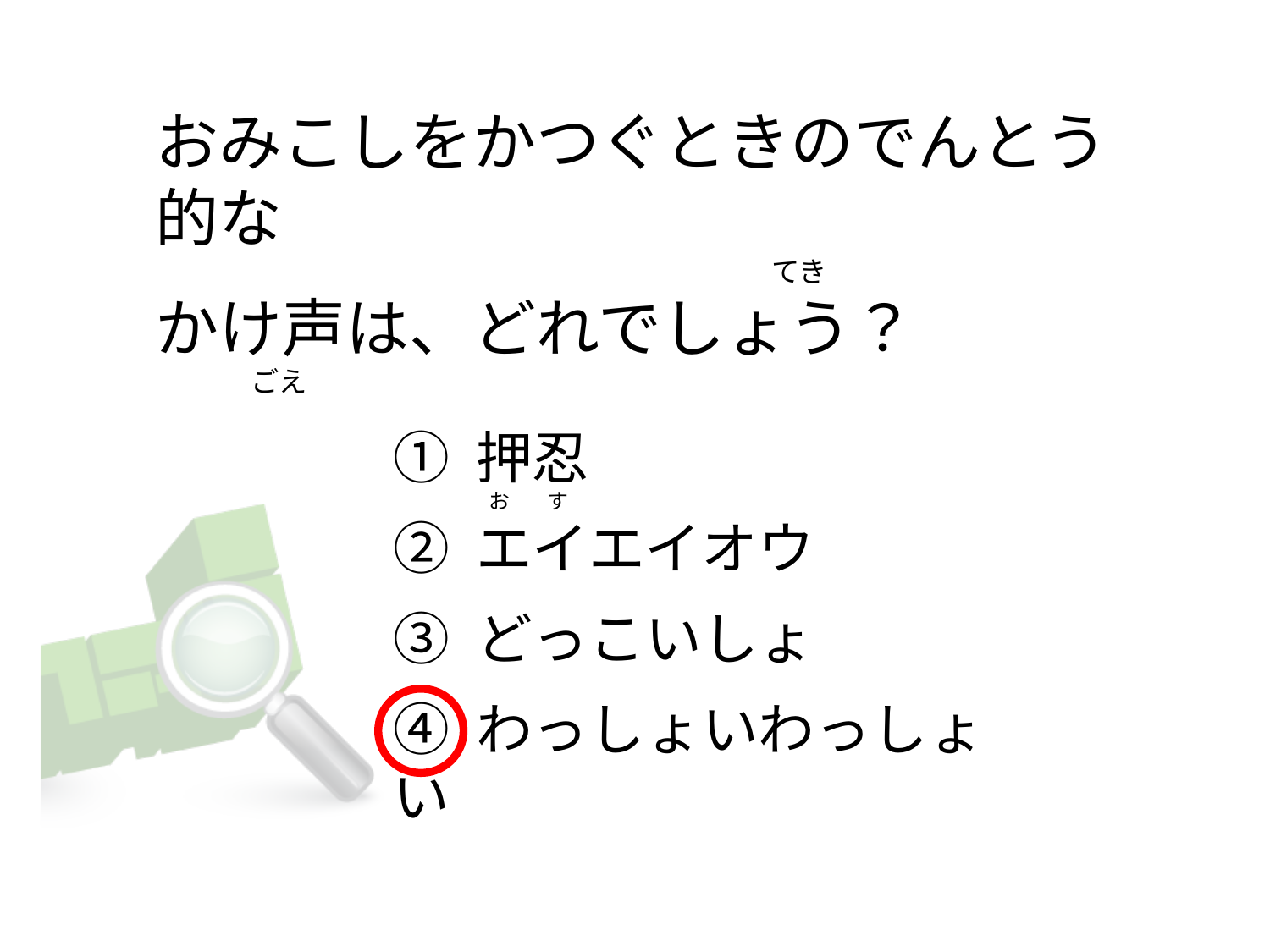

# おみこしをかつぐときのでんとう的な                                                                                                  てき かけ声は、どれでしょう？                ごえ
① 押忍
② エイエイオウ
③ どっこいしょ
④ わっしょいわっしょい
  お        す